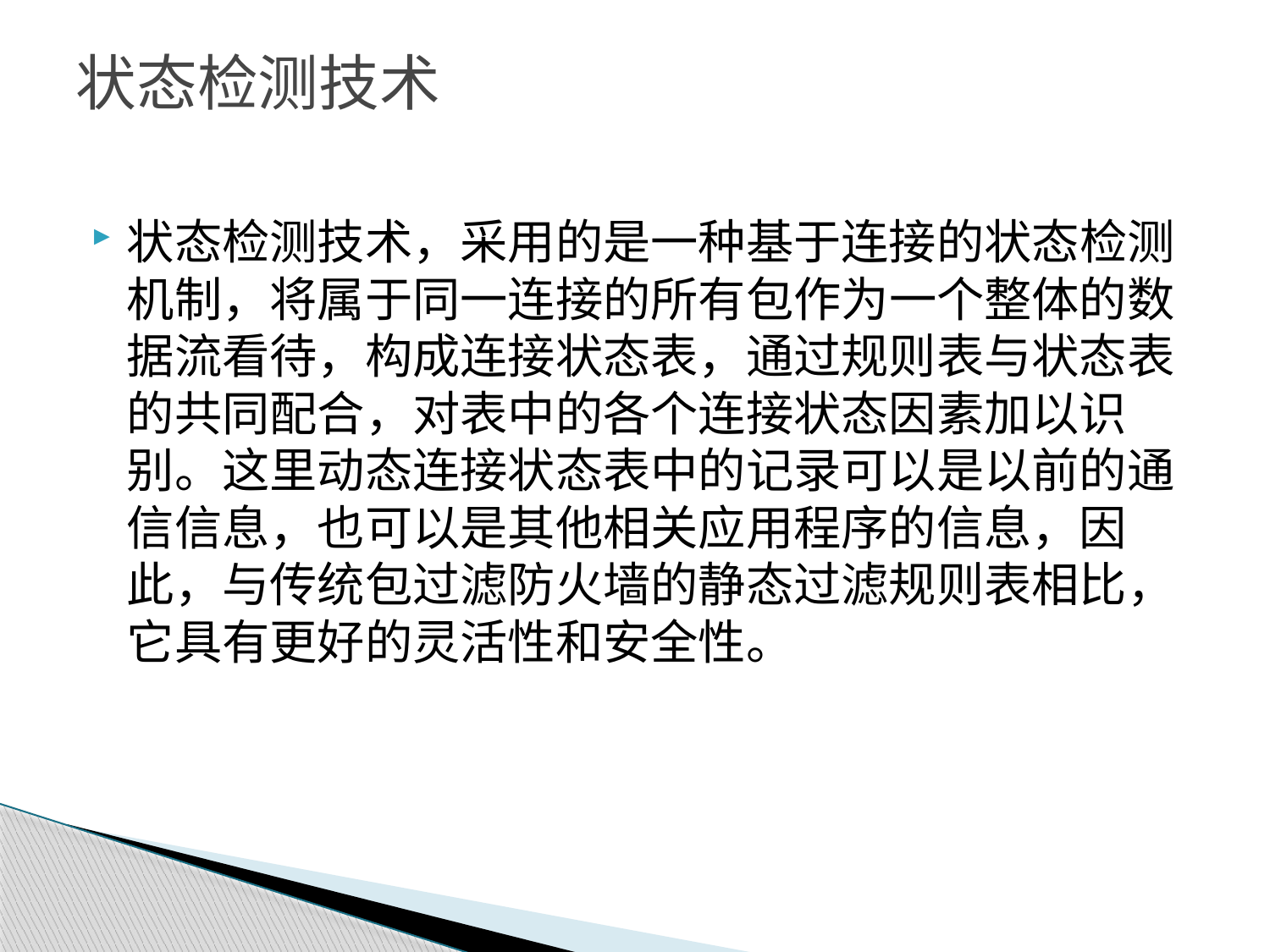

# 状态检测技术
状态检测技术，采用的是一种基于连接的状态检测机制，将属于同一连接的所有包作为一个整体的数据流看待，构成连接状态表，通过规则表与状态表的共同配合，对表中的各个连接状态因素加以识别。这里动态连接状态表中的记录可以是以前的通信信息，也可以是其他相关应用程序的信息，因此，与传统包过滤防火墙的静态过滤规则表相比，它具有更好的灵活性和安全性。